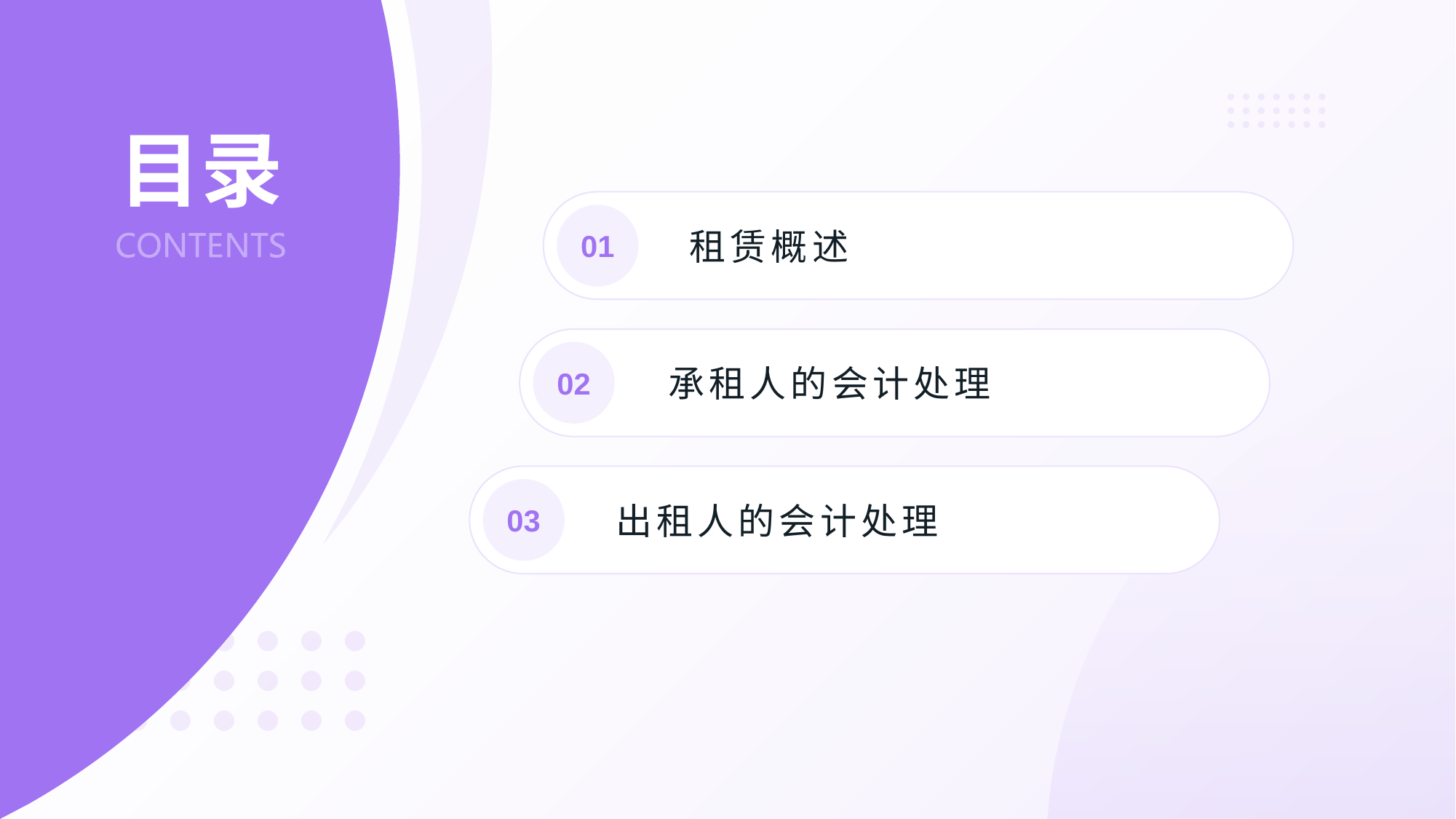

# 目录

01
租赁概述

02
承租人的会计处理

03
出租人的会计处理